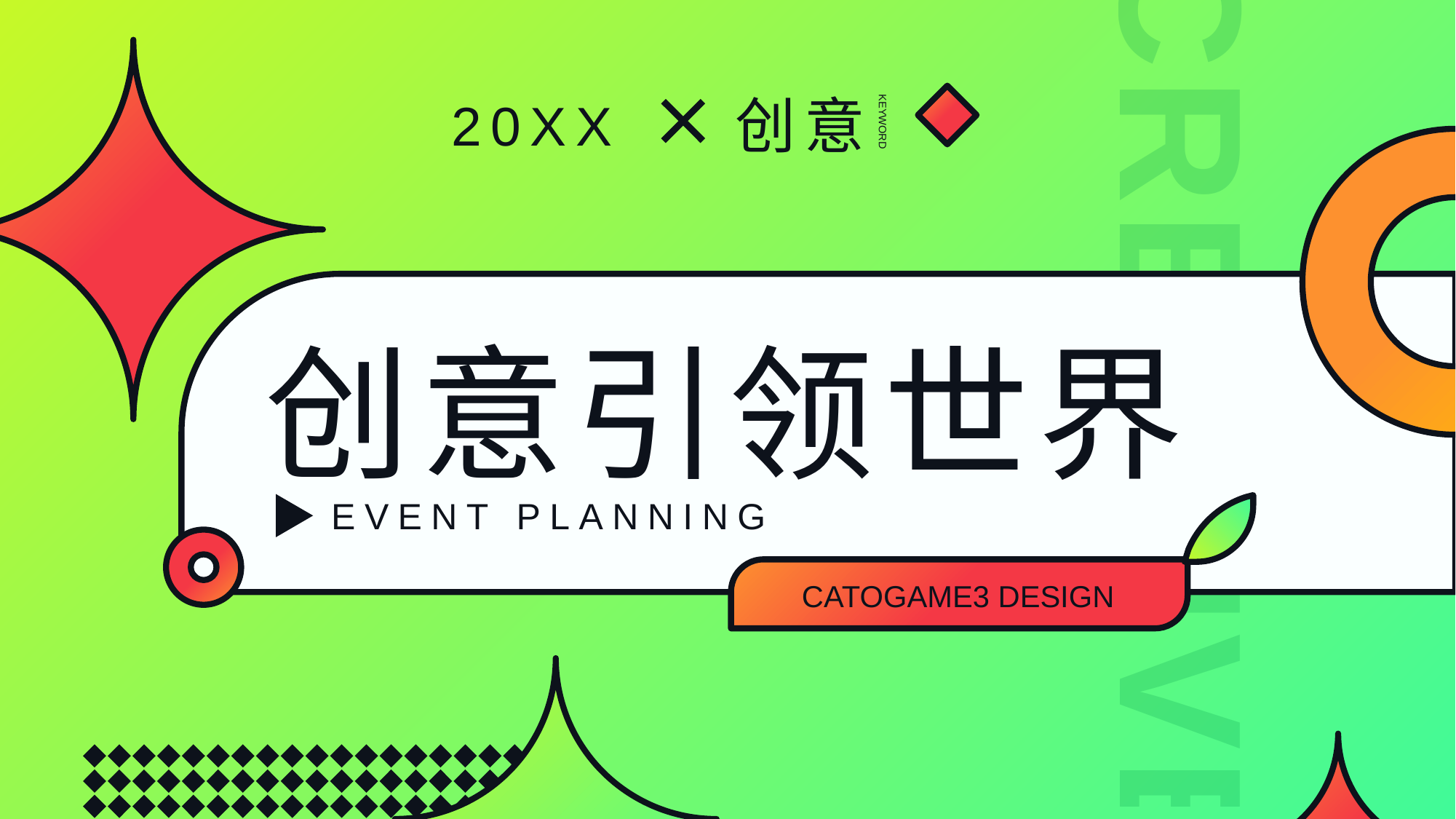

创意
20XX

KEYWORD
创意引领世界
EVENT PLANNING

CATOGAME3 DESIGN